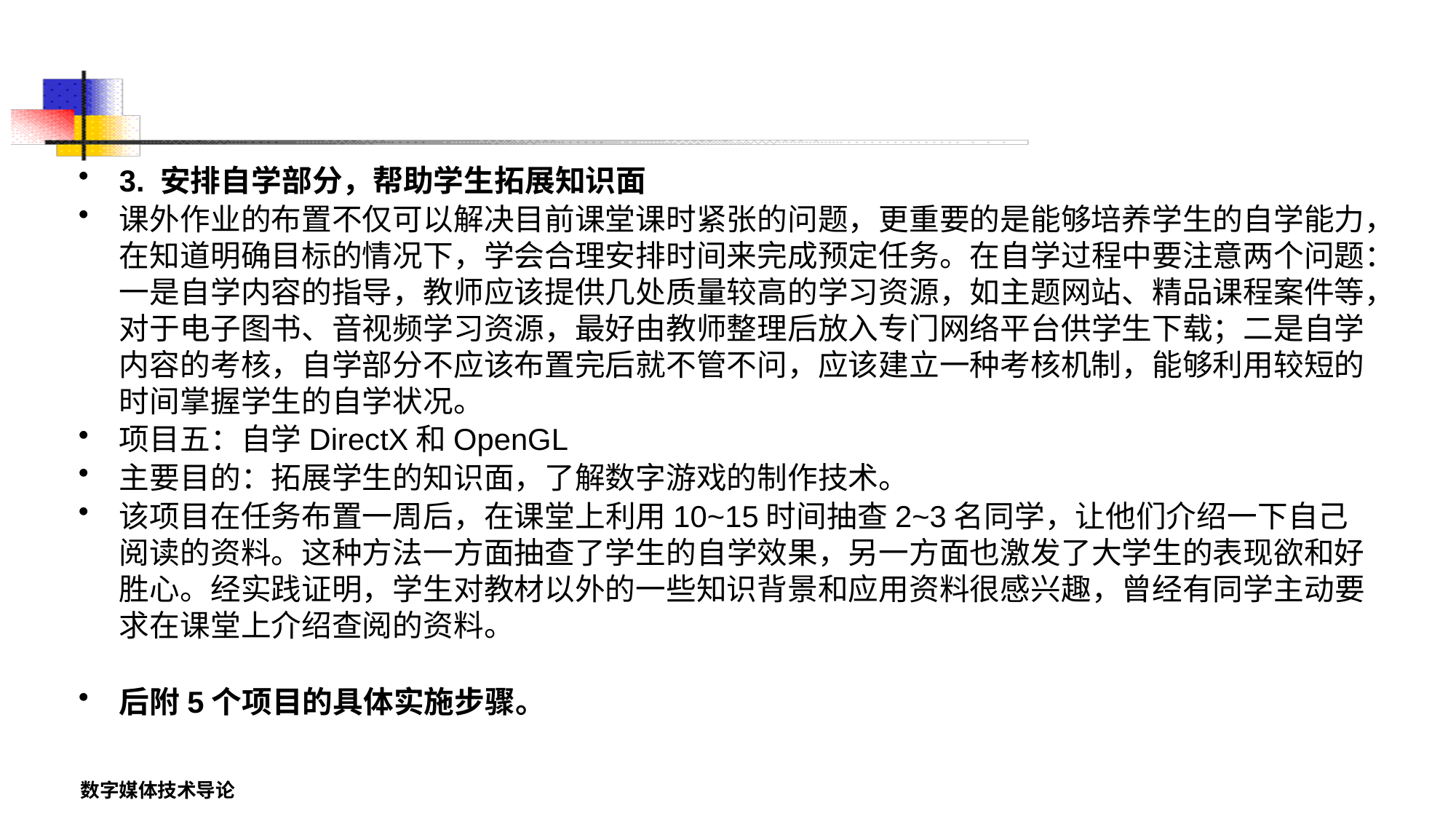

#
3. 安排自学部分，帮助学生拓展知识面
课外作业的布置不仅可以解决目前课堂课时紧张的问题，更重要的是能够培养学生的自学能力，在知道明确目标的情况下，学会合理安排时间来完成预定任务。在自学过程中要注意两个问题：一是自学内容的指导，教师应该提供几处质量较高的学习资源，如主题网站、精品课程案件等，对于电子图书、音视频学习资源，最好由教师整理后放入专门网络平台供学生下载；二是自学内容的考核，自学部分不应该布置完后就不管不问，应该建立一种考核机制，能够利用较短的时间掌握学生的自学状况。
项目五：自学DirectX和OpenGL
主要目的：拓展学生的知识面，了解数字游戏的制作技术。
该项目在任务布置一周后，在课堂上利用10~15时间抽查2~3名同学，让他们介绍一下自己阅读的资料。这种方法一方面抽查了学生的自学效果，另一方面也激发了大学生的表现欲和好胜心。经实践证明，学生对教材以外的一些知识背景和应用资料很感兴趣，曾经有同学主动要求在课堂上介绍查阅的资料。

后附5个项目的具体实施步骤。